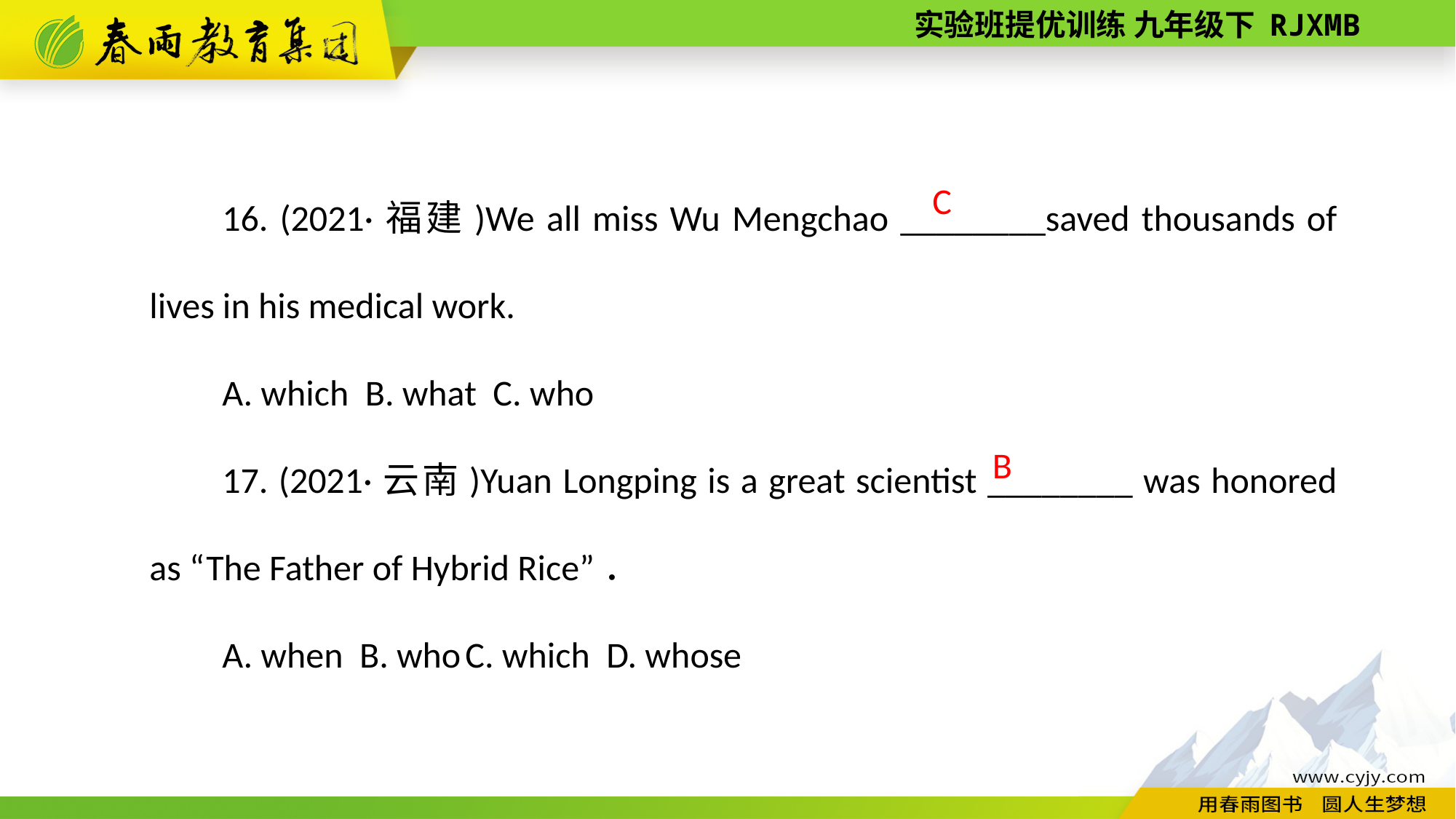

16. (2021·福建)We all miss Wu Mengchao ________saved thousands of lives in his medical work.
A. which  B. what  C. who
17. (2021·云南)Yuan Longping is a great scientist ________ was honored as “The Father of Hybrid Rice”．
A. when  B. who C. which  D. whose
 C
B